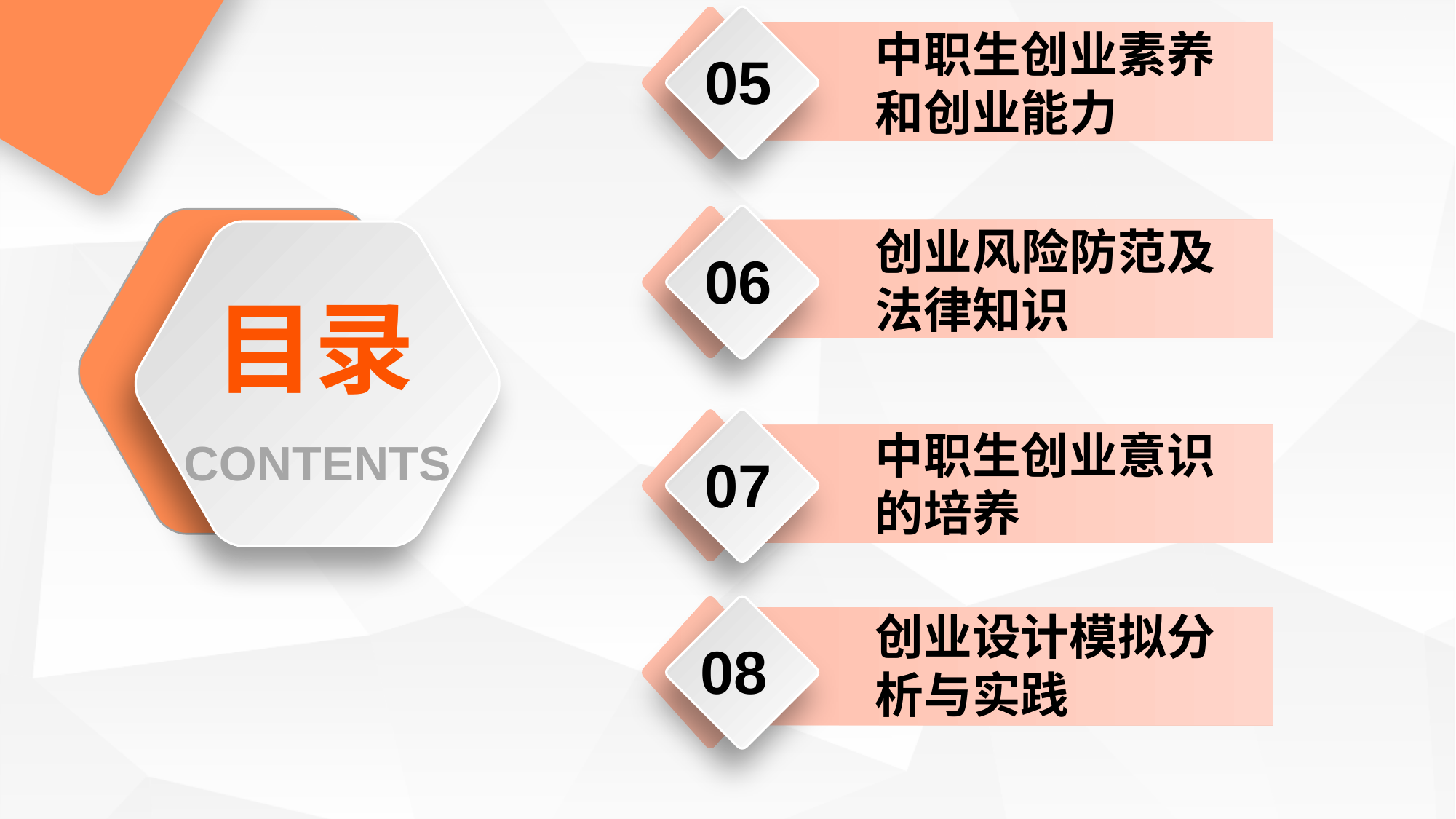

中职生创业素养和创业能力
05

创业风险防范及法律知识

06
目录

中职生创业意识的培养
CONTENTS
07

创业设计模拟分析与实践
08